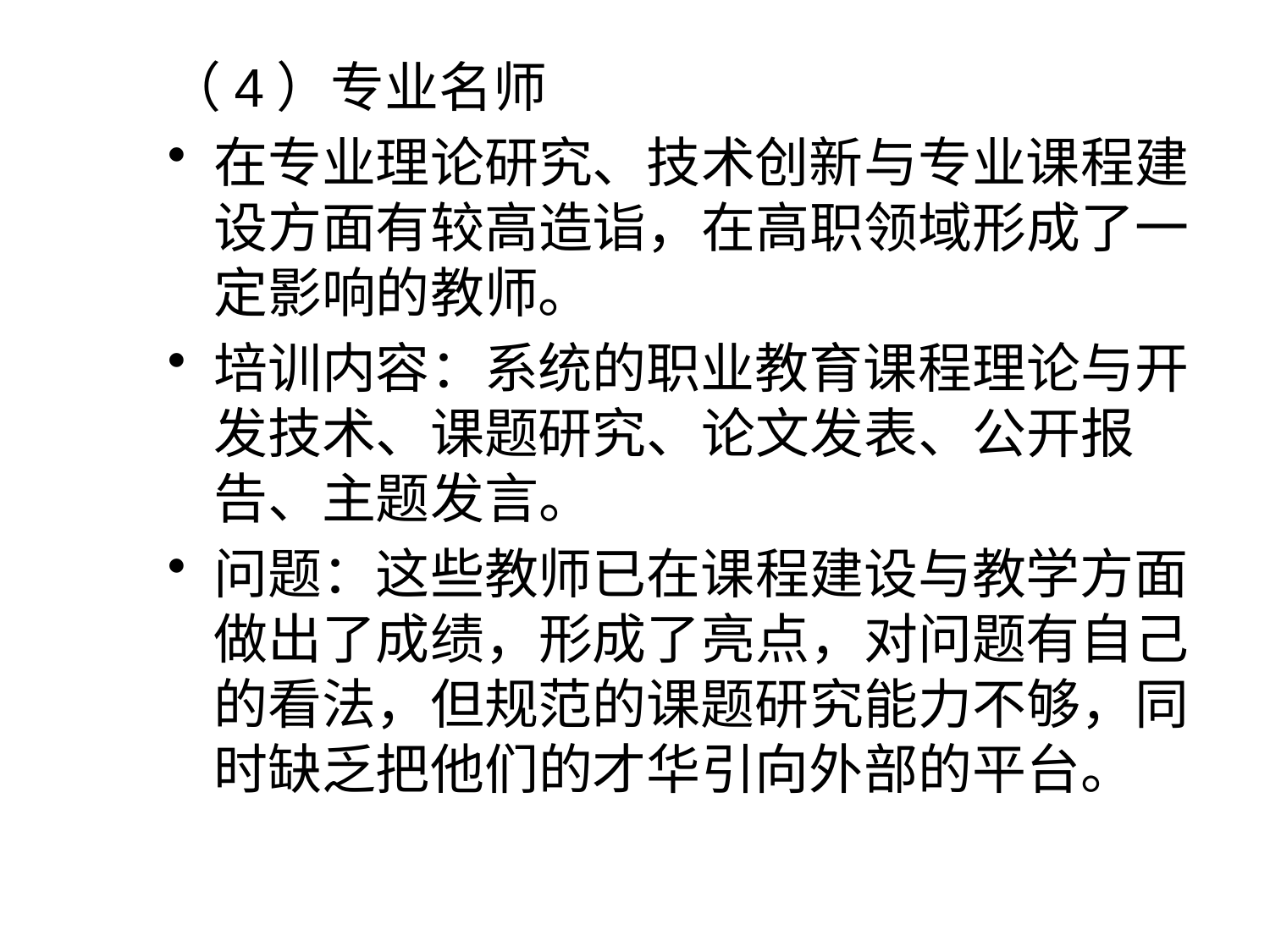

#
（4）专业名师
在专业理论研究、技术创新与专业课程建设方面有较高造诣，在高职领域形成了一定影响的教师。
培训内容：系统的职业教育课程理论与开发技术、课题研究、论文发表、公开报告、主题发言。
问题：这些教师已在课程建设与教学方面做出了成绩，形成了亮点，对问题有自己的看法，但规范的课题研究能力不够，同时缺乏把他们的才华引向外部的平台。